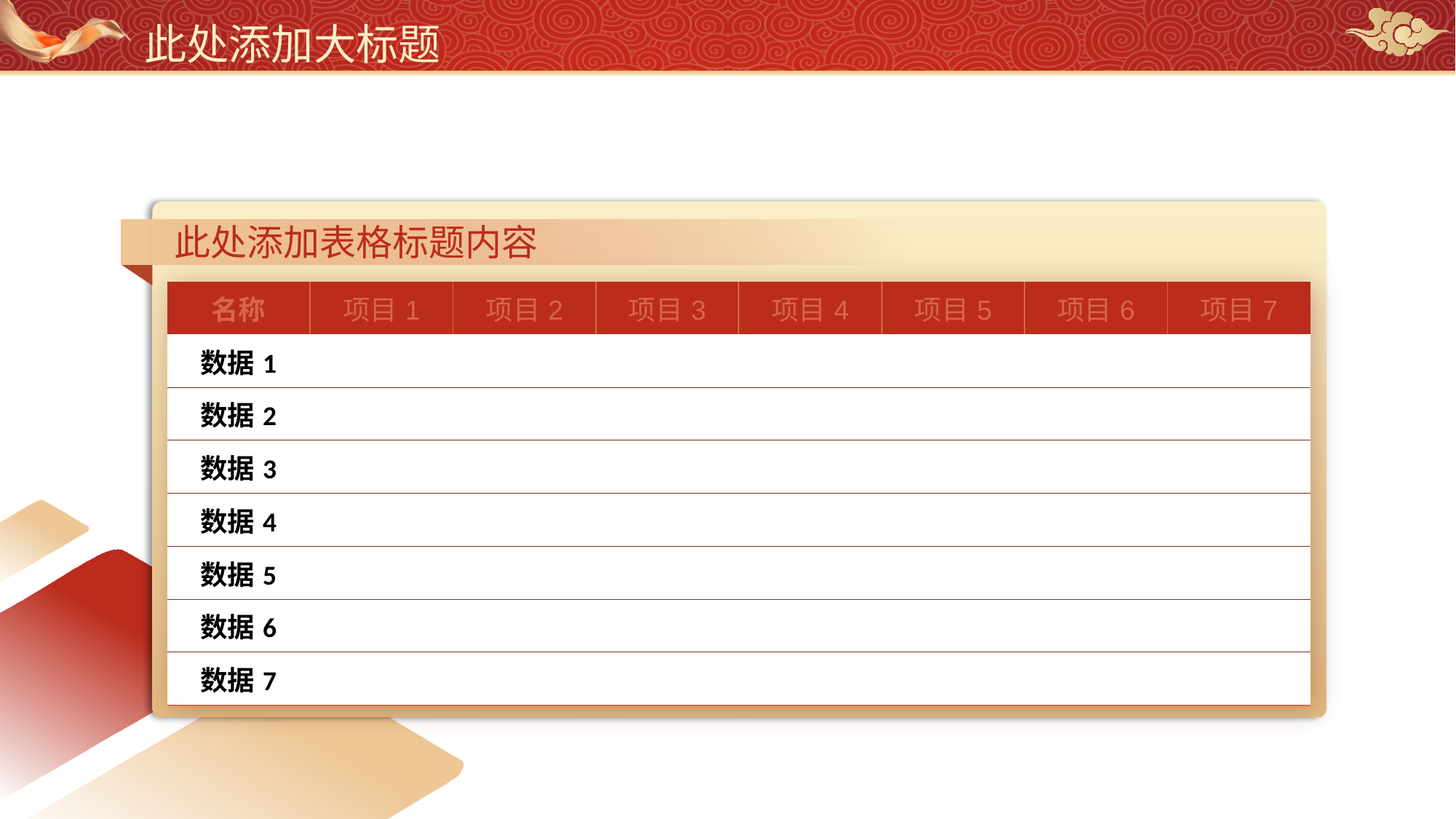

此处添加大标题

此处添加表格标题内容

| 名称 | 项目1 | 项目2 | 项目3 | 项目4 | 项目5 | 项目6 | 项目7 |
| --- | --- | --- | --- | --- | --- | --- | --- |
| 数据1 |  |  |  |  |  |  |  |
| 数据2 |  |  |  |  |  |  |  |
| 数据3 |  |  |  |  |  |  |  |
| 数据4 |  |  |  |  |  |  |  |
| 数据5 |  |  |  |  |  |  |  |
| 数据6 |  |  |  |  |  |  |  |
| 数据7 |  |  |  |  |  |  |  |